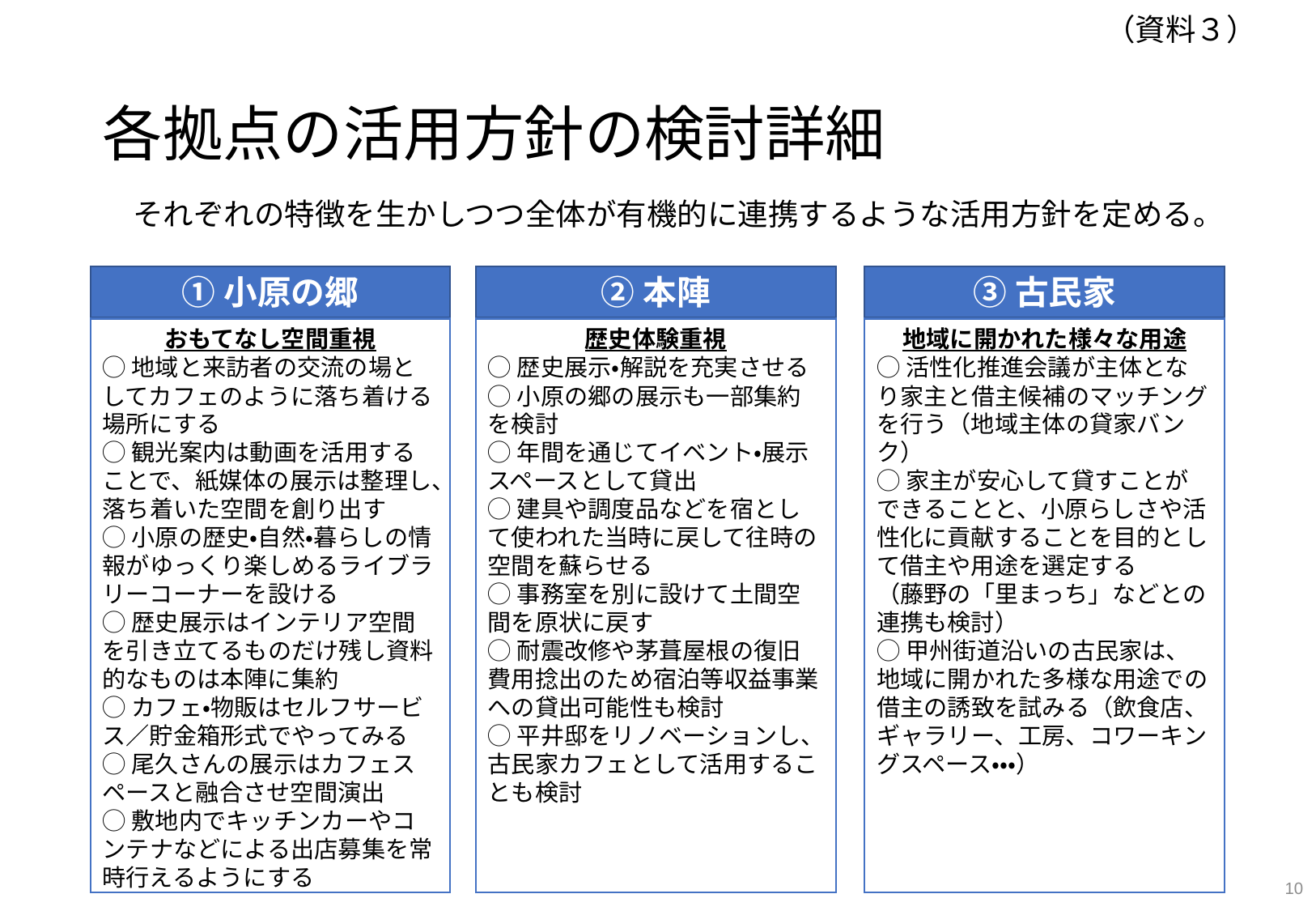

（資料３）
# 各拠点の活用方針の検討詳細
　それぞれの特徴を生かしつつ全体が有機的に連携するような活用方針を定める。
①小原の郷
②本陣
③古民家
おもてなし空間重視
◯地域と来訪者の交流の場としてカフェのように落ち着ける場所にする
◯観光案内は動画を活用することで、紙媒体の展示は整理し、落ち着いた空間を創り出す
◯小原の歴史・自然・暮らしの情報がゆっくり楽しめるライブラリーコーナーを設ける
◯歴史展示はインテリア空間を引き立てるものだけ残し資料的なものは本陣に集約
◯カフェ・物販はセルフサービス／貯金箱形式でやってみる
◯尾久さんの展示はカフェスペースと融合させ空間演出
◯敷地内でキッチンカーやコンテナなどによる出店募集を常時行えるようにする
歴史体験重視
◯歴史展示・解説を充実させる
◯小原の郷の展示も一部集約を検討
◯年間を通じてイベント・展示スペースとして貸出
◯建具や調度品などを宿として使われた当時に戻して往時の空間を蘇らせる
◯事務室を別に設けて土間空間を原状に戻す
◯耐震改修や茅葺屋根の復旧費用捻出のため宿泊等収益事業への貸出可能性も検討
◯平井邸をリノベーションし、古民家カフェとして活用することも検討

地域に開かれた様々な用途
◯活性化推進会議が主体となり家主と借主候補のマッチングを行う（地域主体の貸家バンク）
◯家主が安心して貸すことができることと、小原らしさや活性化に貢献することを目的として借主や用途を選定する
（藤野の「里まっち」などとの連携も検討）
◯甲州街道沿いの古民家は、地域に開かれた多様な用途での借主の誘致を試みる（飲食店、ギャラリー、工房、コワーキングスペース・・・）
10